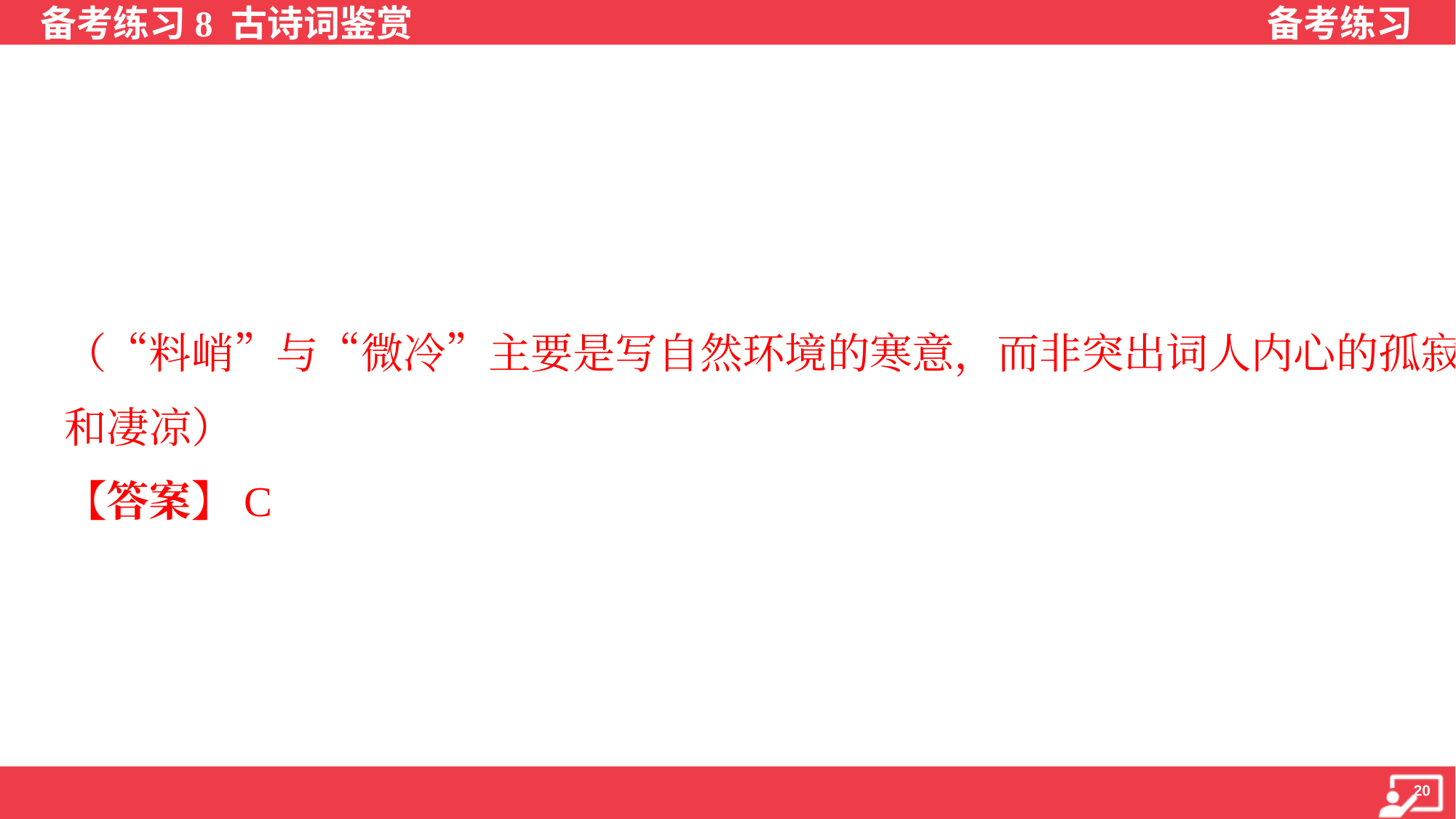

（“料峭”与“微冷”主要是写自然环境的寒意，而非突出词人内心的孤寂
和凄凉）
【答案】C